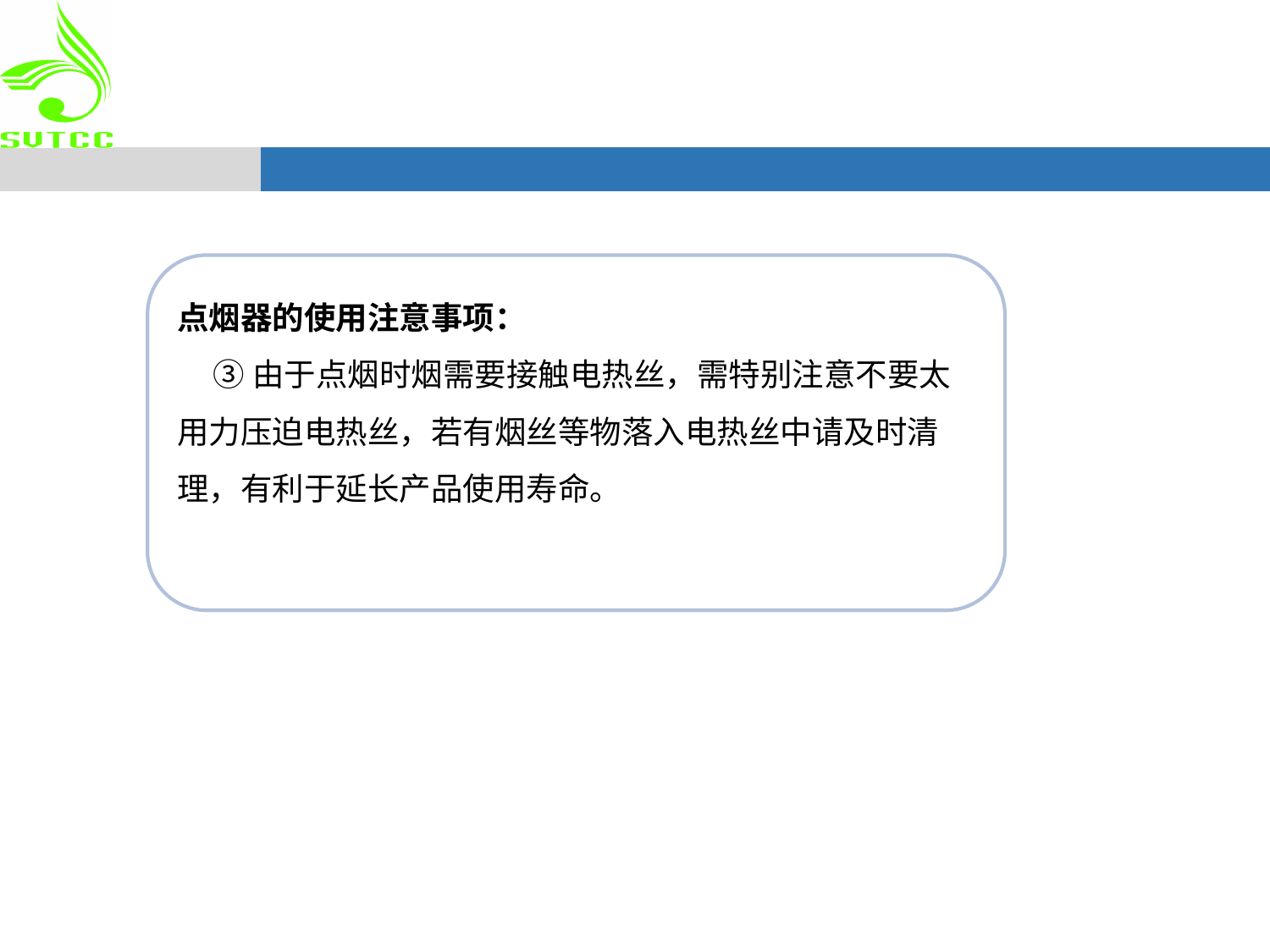

点烟器的使用注意事项：
     ③由于点烟时烟需要接触电热丝，需特别注意不要太用力压迫电热丝，若有烟丝等物落入电热丝中请及时清理，有利于延长产品使用寿命。